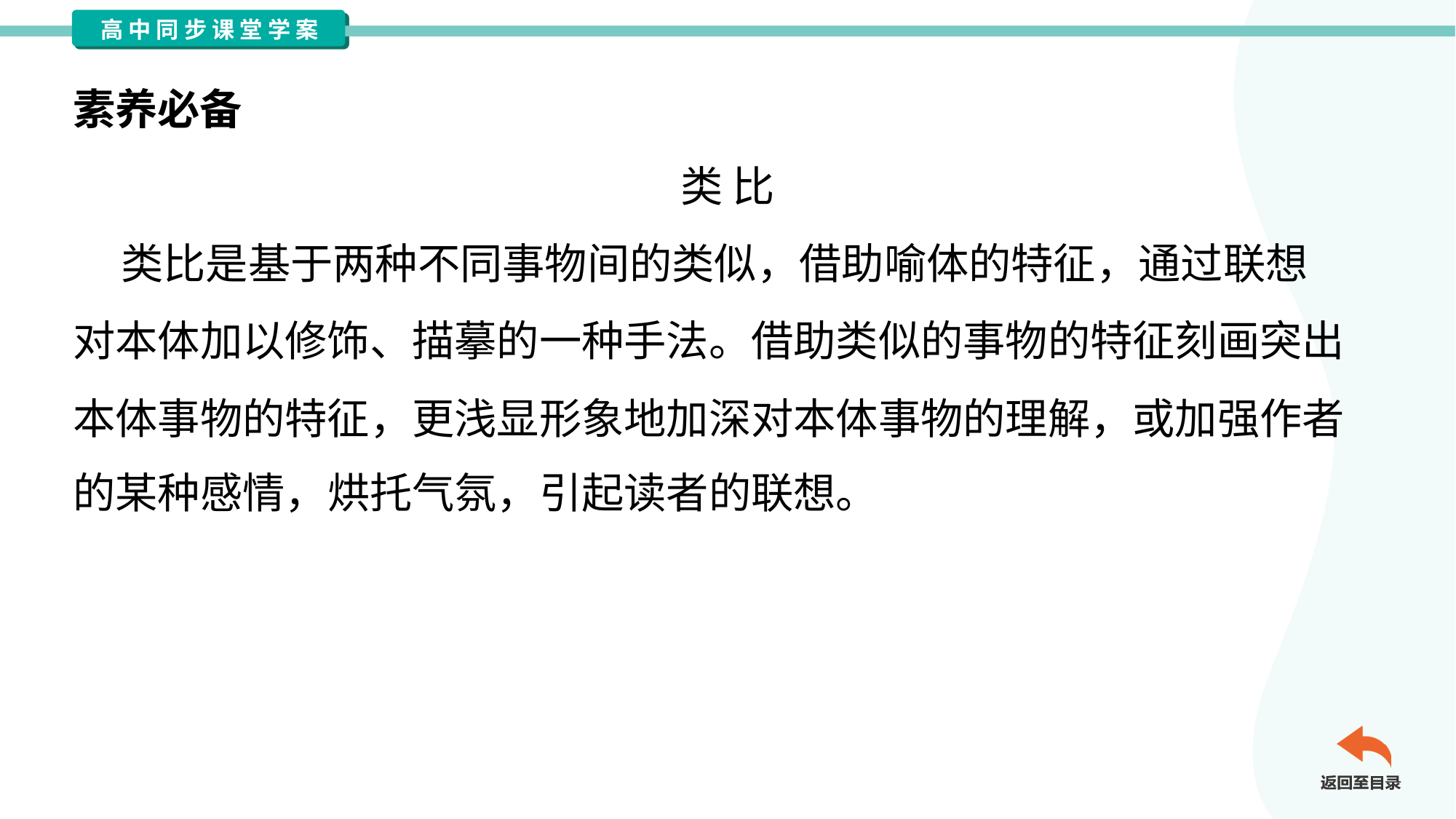

素养必备
类 比
    类比是基于两种不同事物间的类似，借助喻体的特征，通过联想
对本体加以修饰、描摹的一种手法。借助类似的事物的特征刻画突出
本体事物的特征，更浅显形象地加深对本体事物的理解，或加强作者
的某种感情，烘托气氛，引起读者的联想。